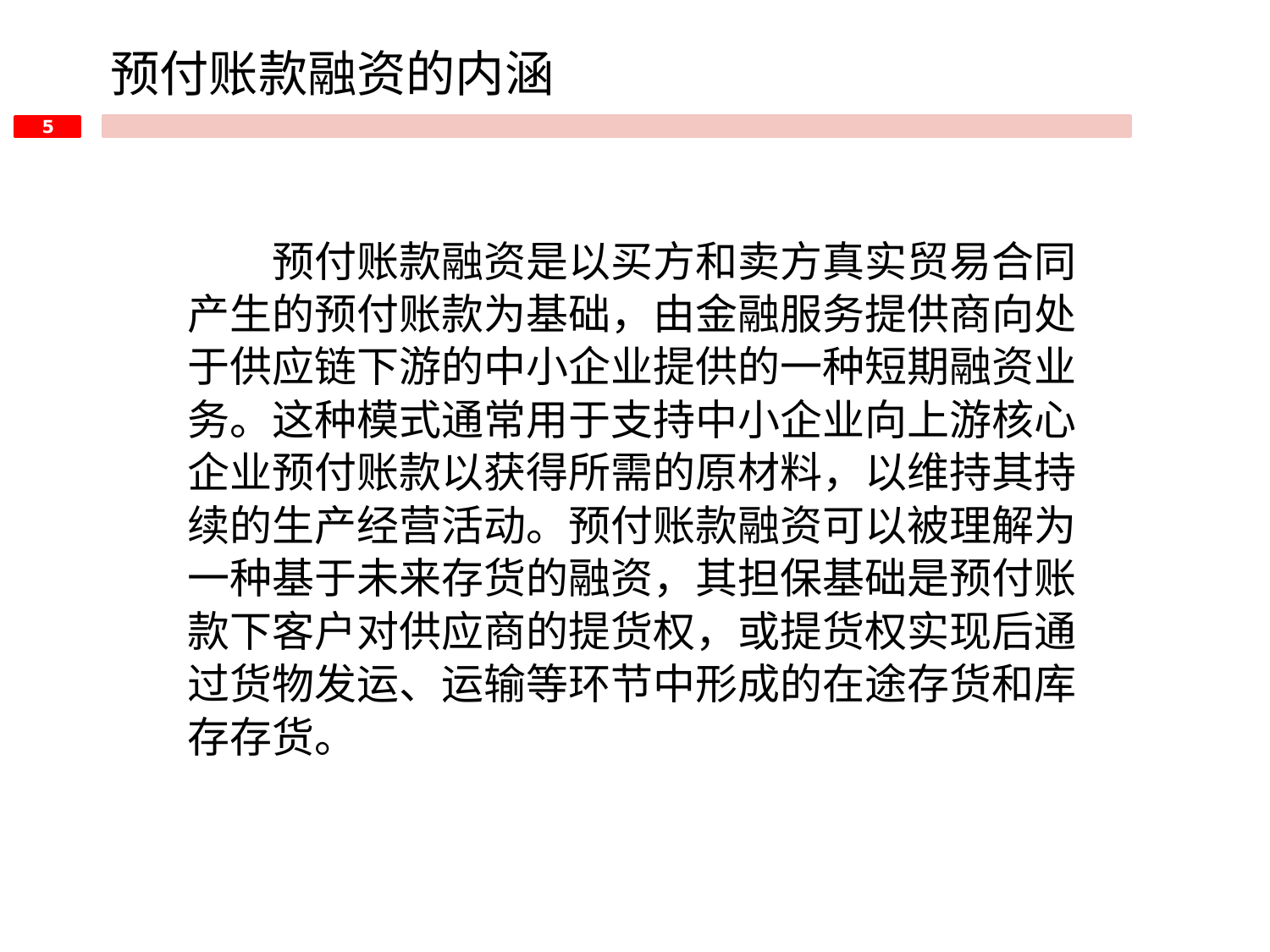

预付账款融资的内涵
5
预付账款融资是以买方和卖方真实贸易合同产生的预付账款为基础，由金融服务提供商向处于供应链下游的中小企业提供的一种短期融资业务。这种模式通常用于支持中小企业向上游核心企业预付账款以获得所需的原材料，以维持其持续的生产经营活动。预付账款融资可以被理解为一种基于未来存货的融资，其担保基础是预付账款下客户对供应商的提货权，或提货权实现后通过货物发运、运输等环节中形成的在途存货和库存存货。